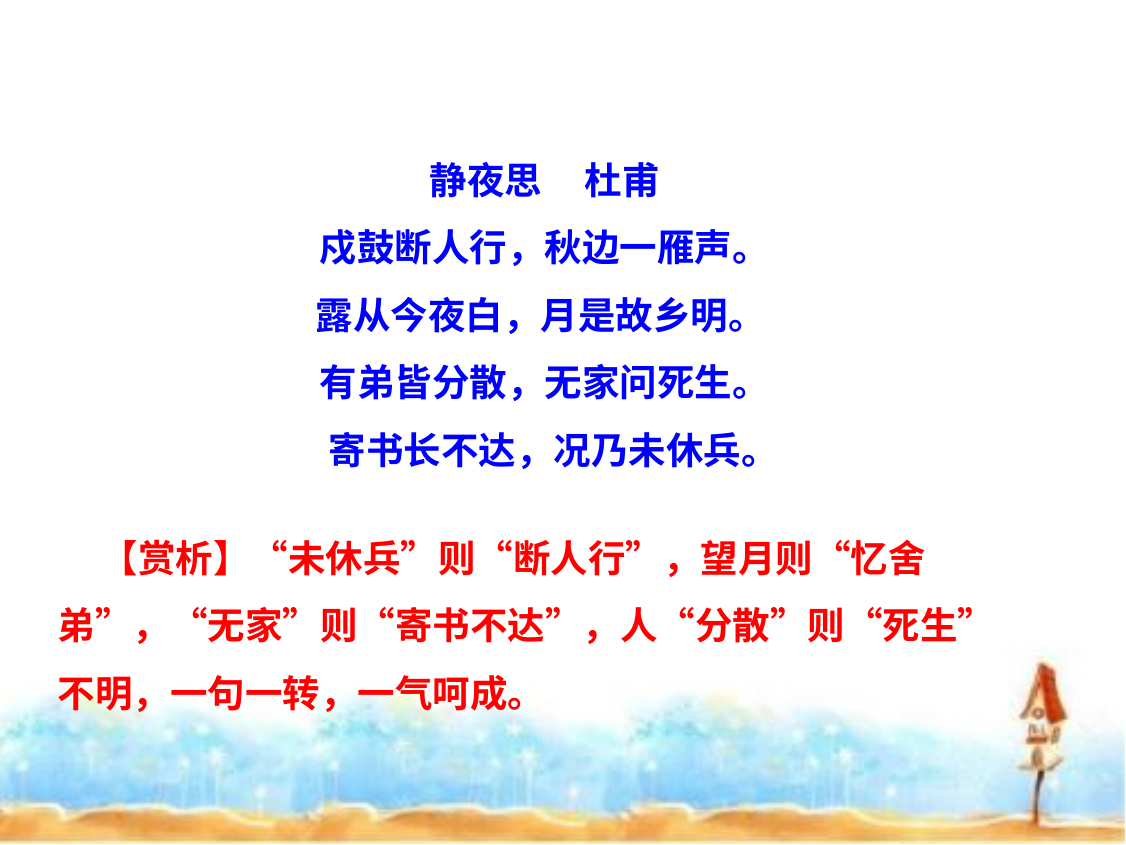

静夜思     杜甫
戍鼓断人行，秋边一雁声。
露从今夜白，月是故乡明。
有弟皆分散，无家问死生。
 寄书长不达，况乃未休兵。
    【赏析】“未休兵”则“断人行”，望月则“忆舍弟”，“无家”则“寄书不达”，人“分散”则“死生”不明，一句一转，一气呵成。